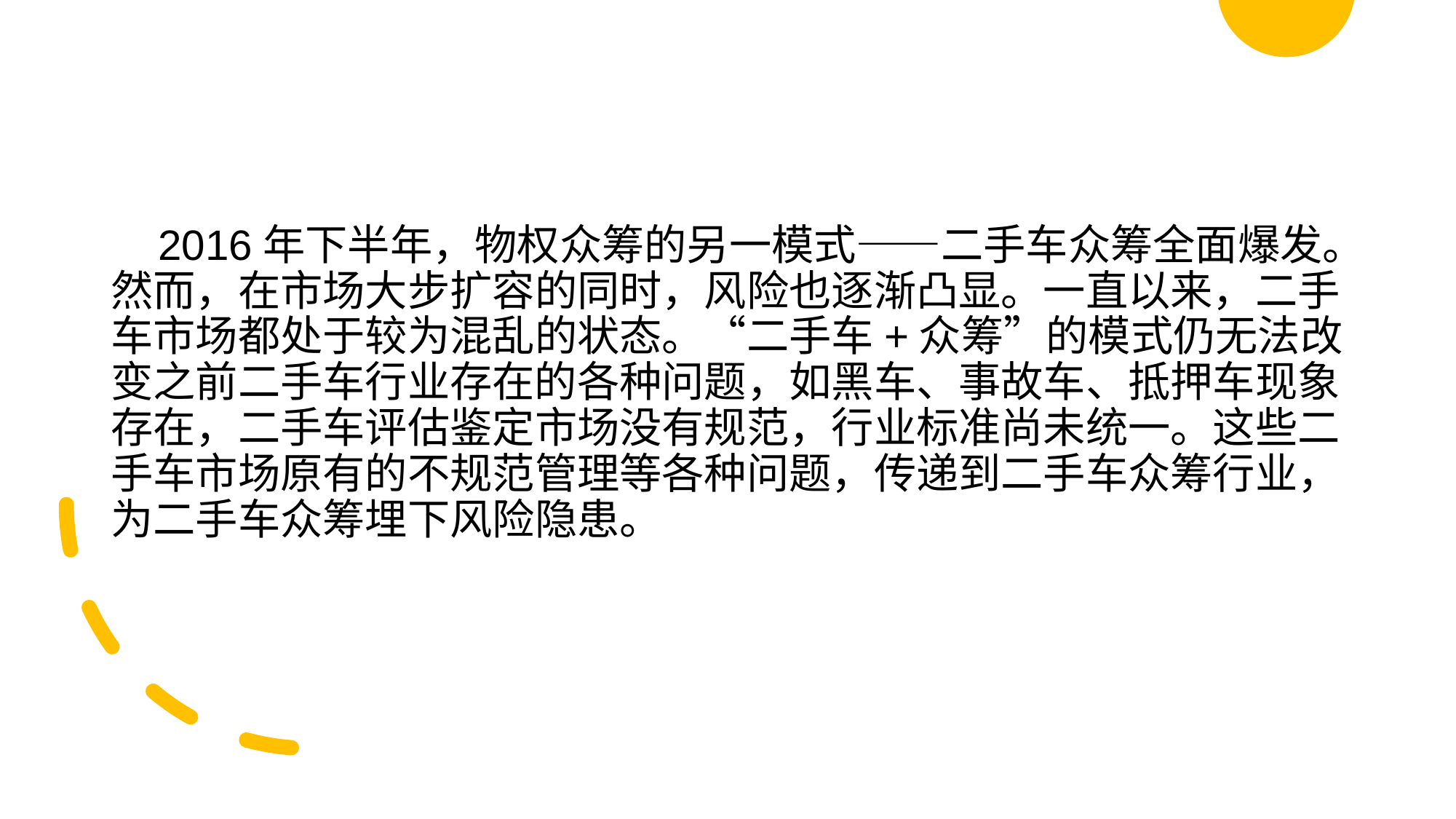

#
    2016年下半年，物权众筹的另一模式——二手车众筹全面爆发。然而，在市场大步扩容的同时，风险也逐渐凸显。一直以来，二手车市场都处于较为混乱的状态。“二手车+众筹”的模式仍无法改变之前二手车行业存在的各种问题，如黑车、事故车、抵押车现象存在，二手车评估鉴定市场没有规范，行业标准尚未统一。这些二手车市场原有的不规范管理等各种问题，传递到二手车众筹行业，为二手车众筹埋下风险隐患。